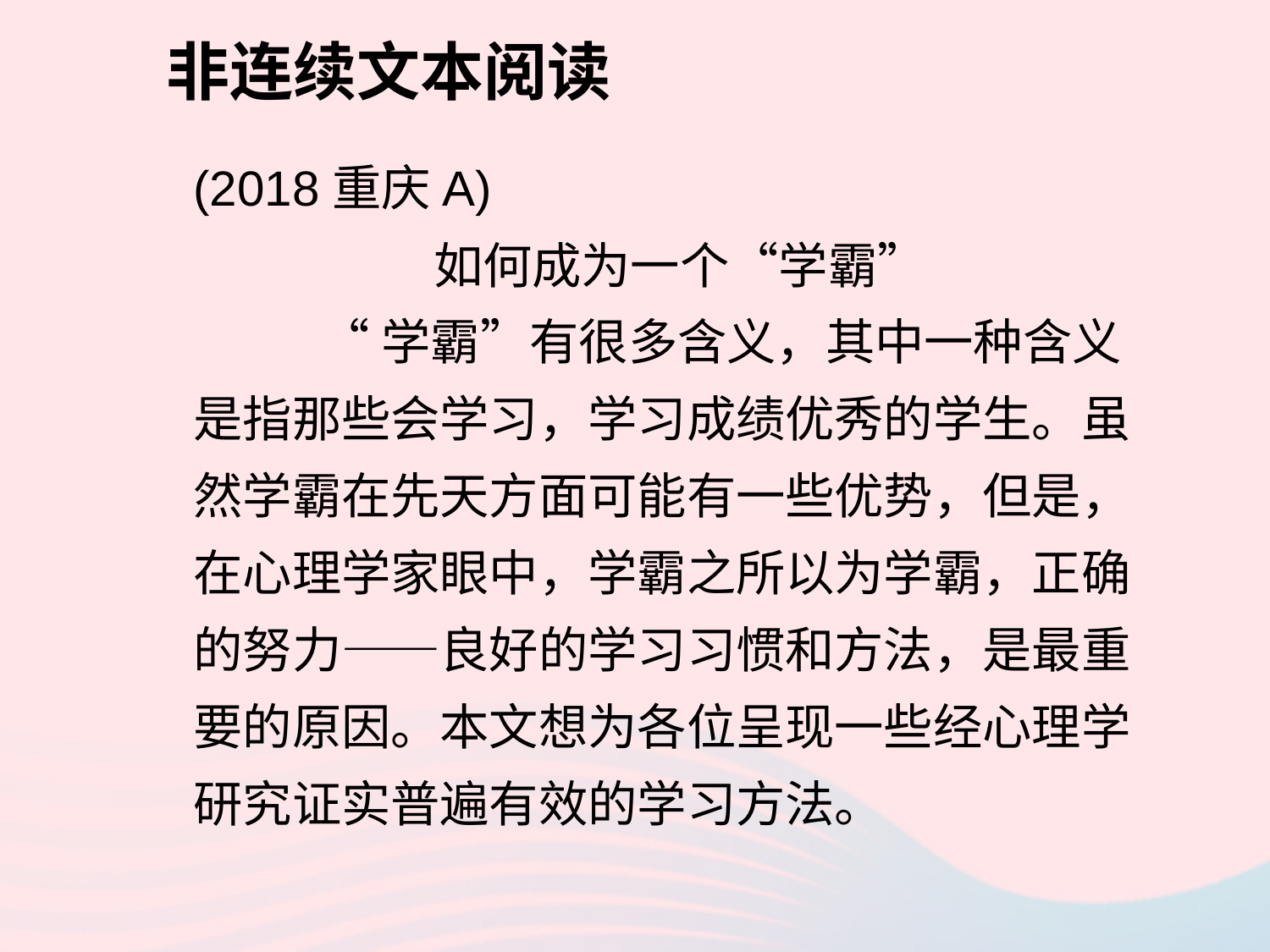

非连续文本阅读
(2018重庆A)
如何成为一个“学霸”
	“学霸”有很多含义，其中一种含义是指那些会学习，学习成绩优秀的学生。虽然学霸在先天方面可能有一些优势，但是，在心理学家眼中，学霸之所以为学霸，正确的努力——良好的学习习惯和方法，是最重要的原因。本文想为各位呈现一些经心理学研究证实普遍有效的学习方法。